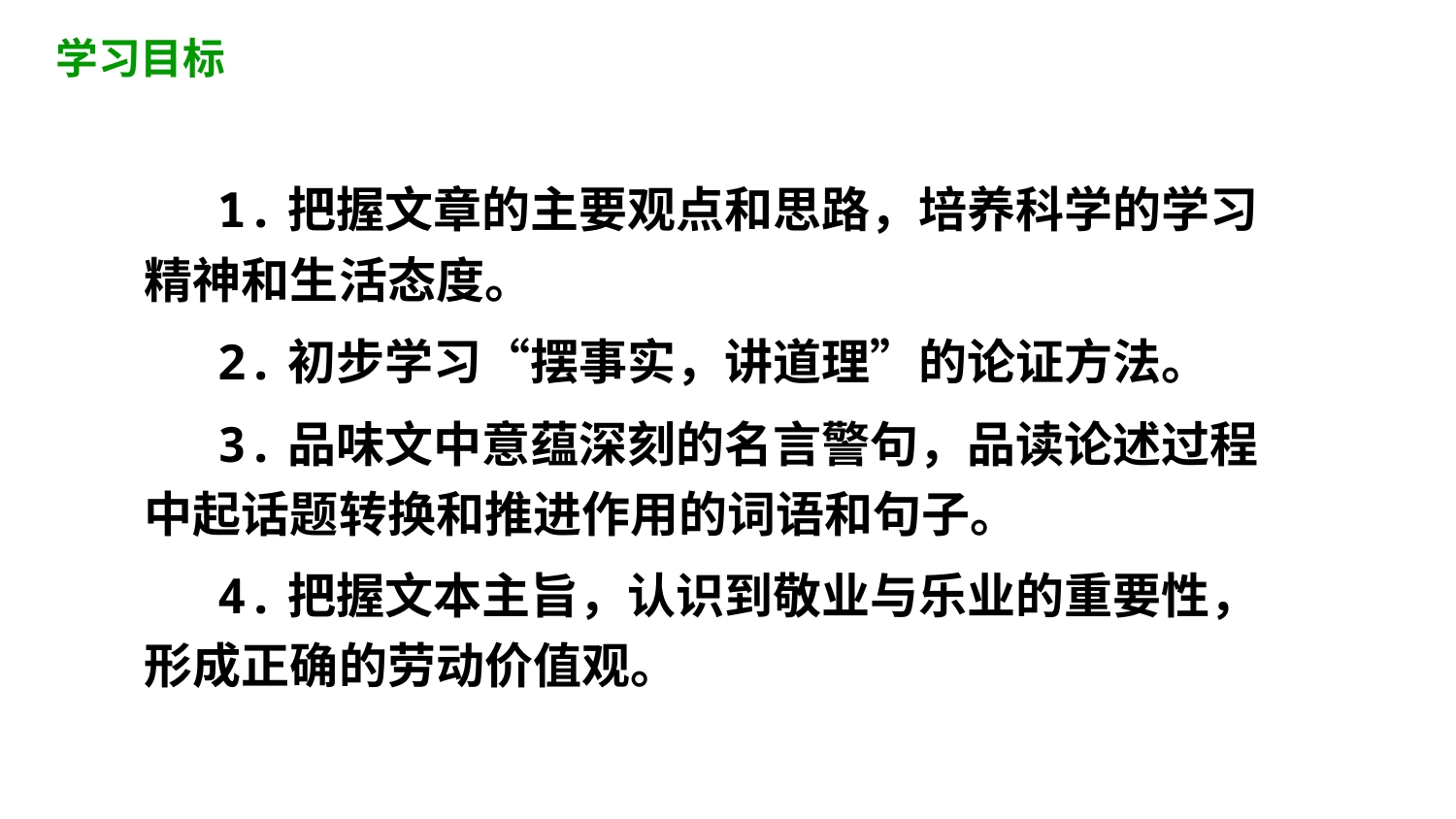

学习目标
1.把握文章的主要观点和思路，培养科学的学习精神和生活态度。
2.初步学习“摆事实，讲道理”的论证方法。
3.品味文中意蕴深刻的名言警句，品读论述过程中起话题转换和推进作用的词语和句子。
4.把握文本主旨，认识到敬业与乐业的重要性，形成正确的劳动价值观。